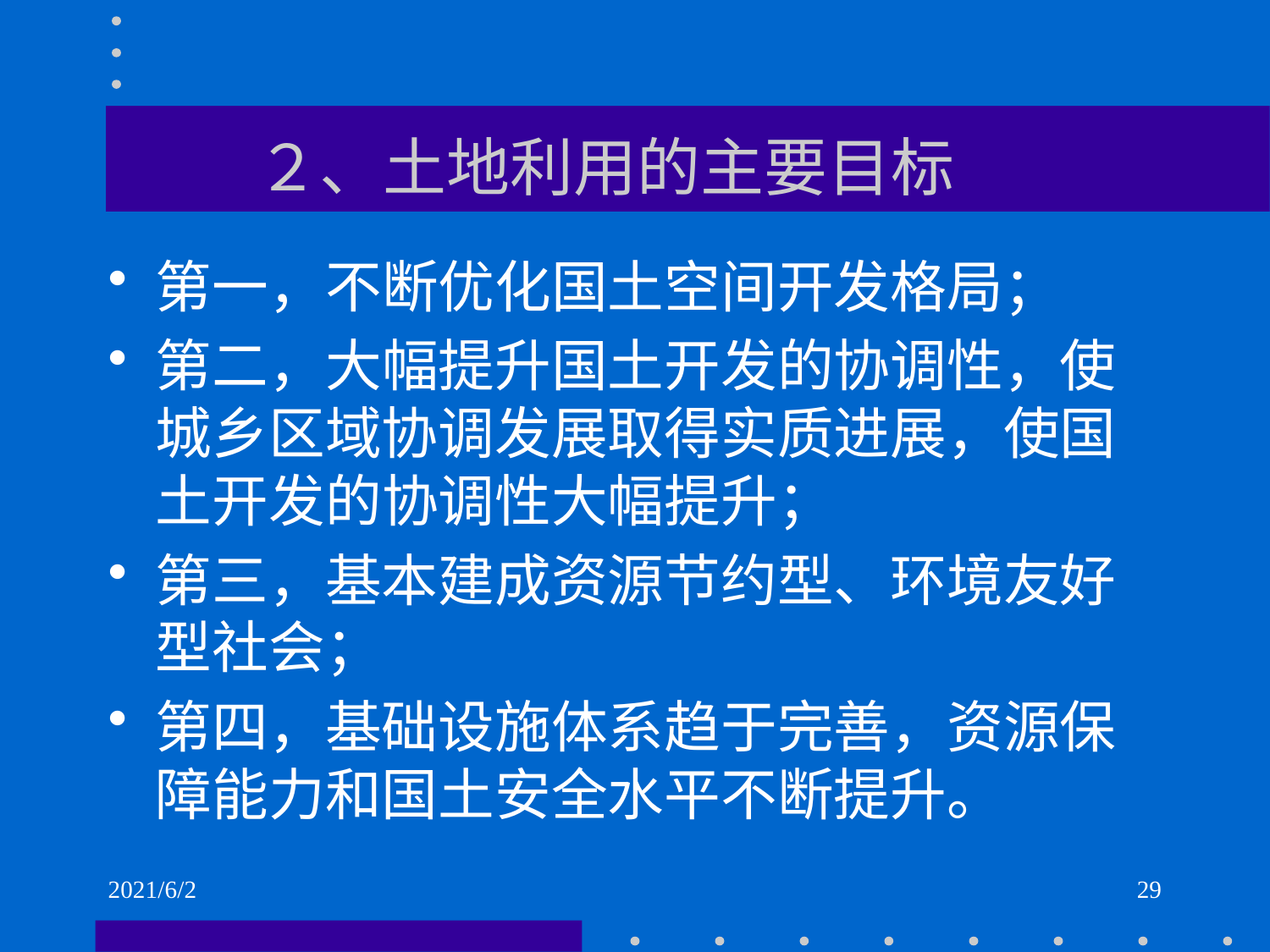

# ２、土地利用的主要目标
第一，不断优化国土空间开发格局；
第二，大幅提升国土开发的协调性，使城乡区域协调发展取得实质进展，使国土开发的协调性大幅提升；
第三，基本建成资源节约型、环境友好型社会；
第四，基础设施体系趋于完善，资源保障能力和国土安全水平不断提升。
2021/6/2
29